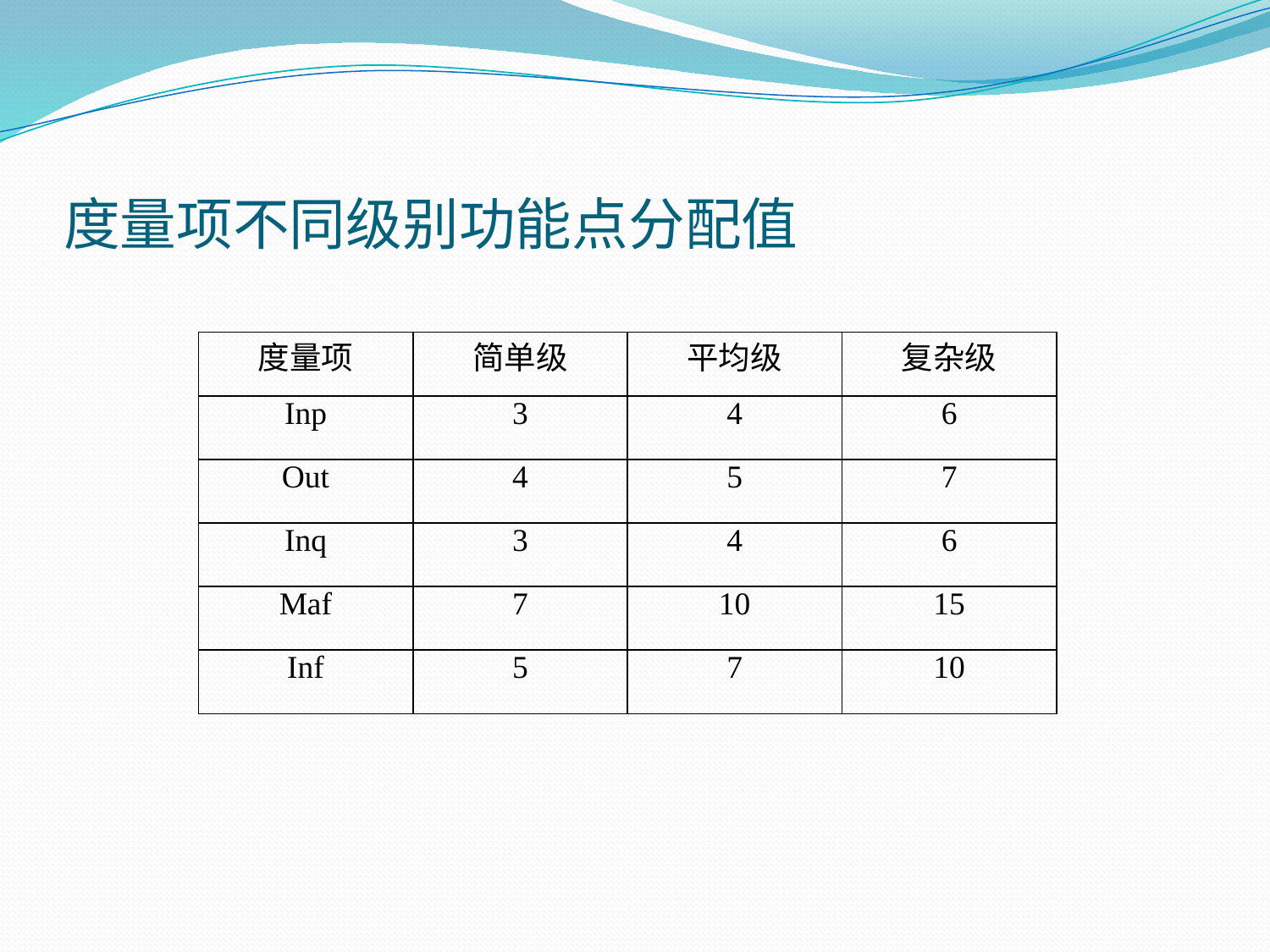

# 度量项不同级别功能点分配值
| 度量项 | 简单级 | 平均级 | 复杂级 |
| --- | --- | --- | --- |
| Inp | 3 | 4 | 6 |
| Out | 4 | 5 | 7 |
| Inq | 3 | 4 | 6 |
| Maf | 7 | 10 | 15 |
| Inf | 5 | 7 | 10 |